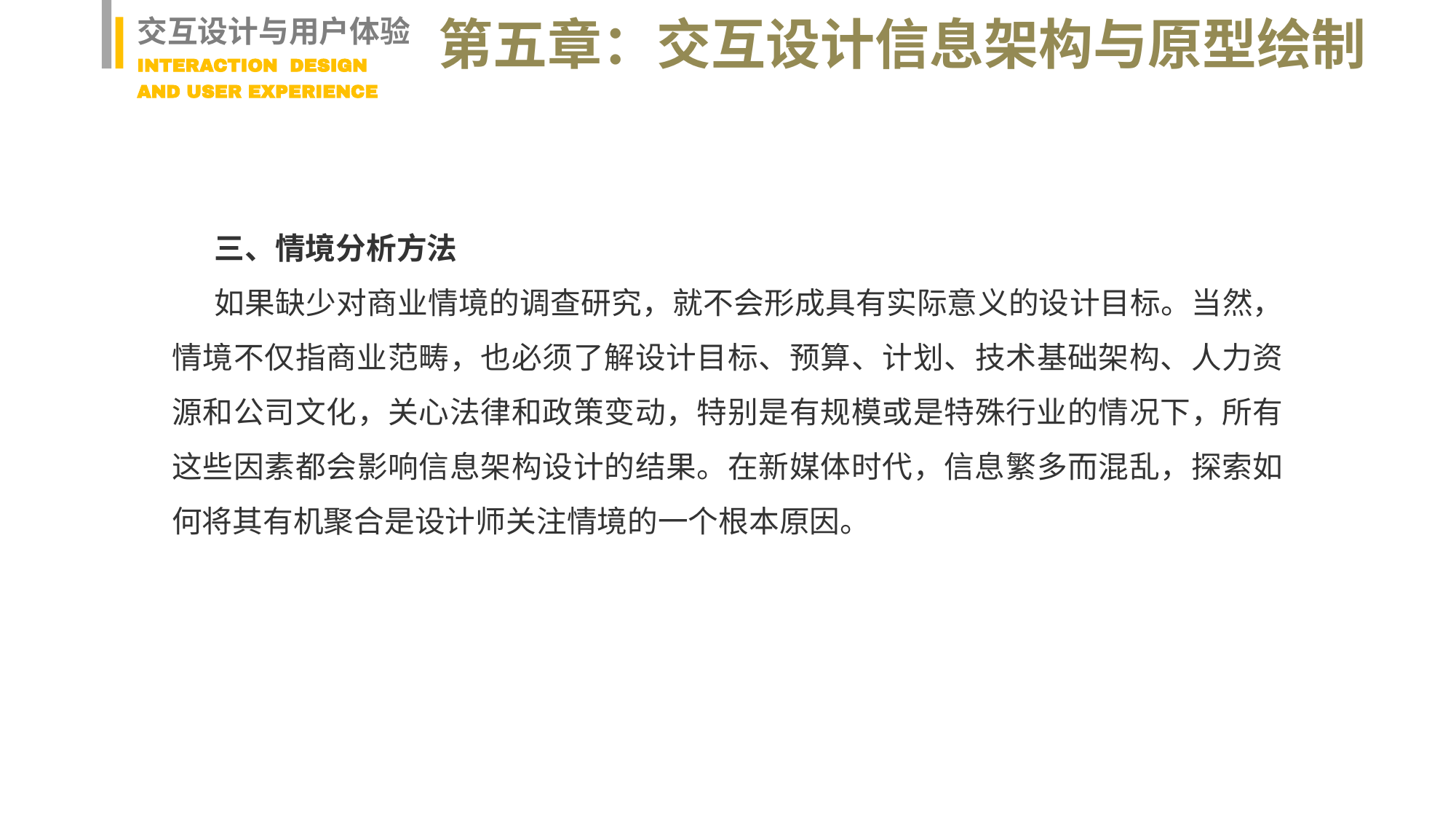

交互设计与用户体验
INTERACTION  DESIGN
AND USER EXPERIENCE
第五章：交互设计信息架构与原型绘制

三、情境分析方法
如果缺少对商业情境的调查研究，就不会形成具有实际意义的设计目标。当然，情境不仅指商业范畴，也必须了解设计目标、预算、计划、技术基础架构、人力资源和公司文化，关心法律和政策变动，特别是有规模或是特殊行业的情况下，所有这些因素都会影响信息架构设计的结果。在新媒体时代，信息繁多而混乱，探索如何将其有机聚合是设计师关注情境的一个根本原因。